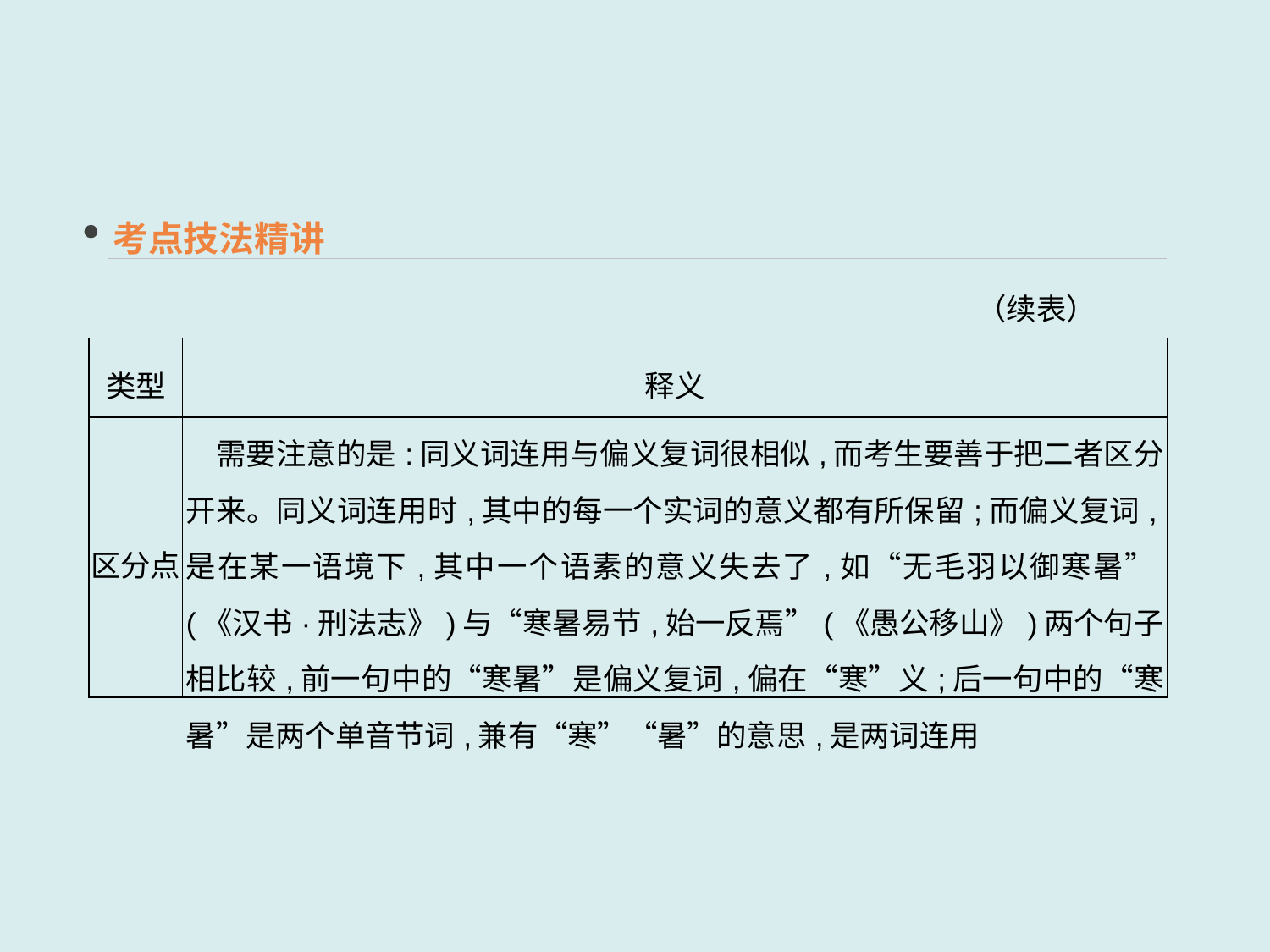

考点技法精讲

（续表）
| 类型 | 释义 |
| --- | --- |
| 区分点 | 需要注意的是:同义词连用与偏义复词很相似,而考生要善于把二者区分开来。同义词连用时,其中的每一个实词的意义都有所保留;而偏义复词,是在某一语境下,其中一个语素的意义失去了,如“无毛羽以御寒暑”(《汉书·刑法志》)与“寒暑易节,始一反焉”(《愚公移山》)两个句子相比较,前一句中的“寒暑”是偏义复词,偏在“寒”义;后一句中的“寒暑”是两个单音节词,兼有“寒”“暑”的意思,是两词连用 |